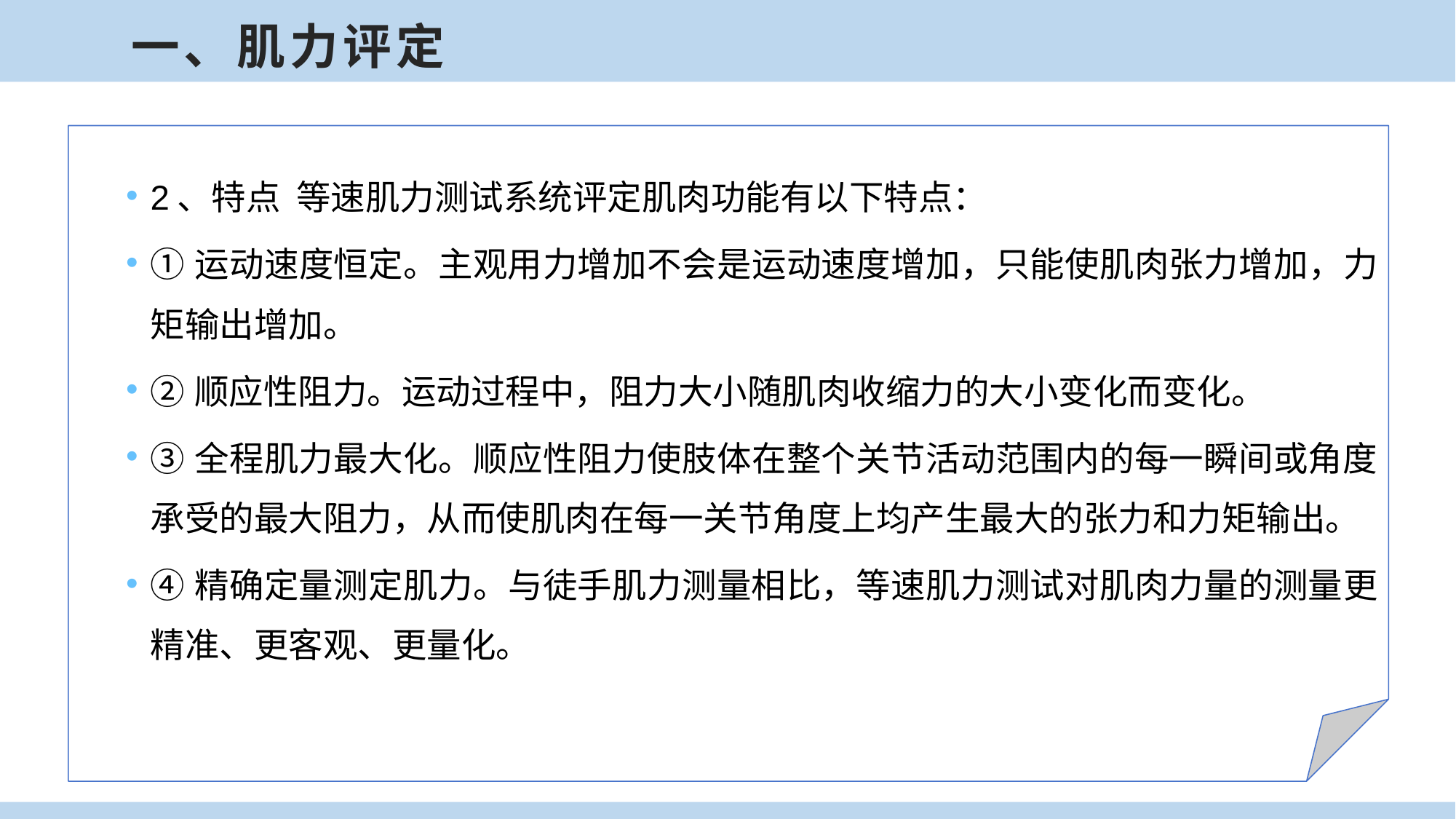

一、肌力评定

2、特点  等速肌力测试系统评定肌肉功能有以下特点：
①运动速度恒定。主观用力增加不会是运动速度增加，只能使肌肉张力增加，力矩输出增加。
②顺应性阻力。运动过程中，阻力大小随肌肉收缩力的大小变化而变化。
③全程肌力最大化。顺应性阻力使肢体在整个关节活动范围内的每一瞬间或角度承受的最大阻力，从而使肌肉在每一关节角度上均产生最大的张力和力矩输出。
④精确定量测定肌力。与徒手肌力测量相比，等速肌力测试对肌肉力量的测量更精准、更客观、更量化。